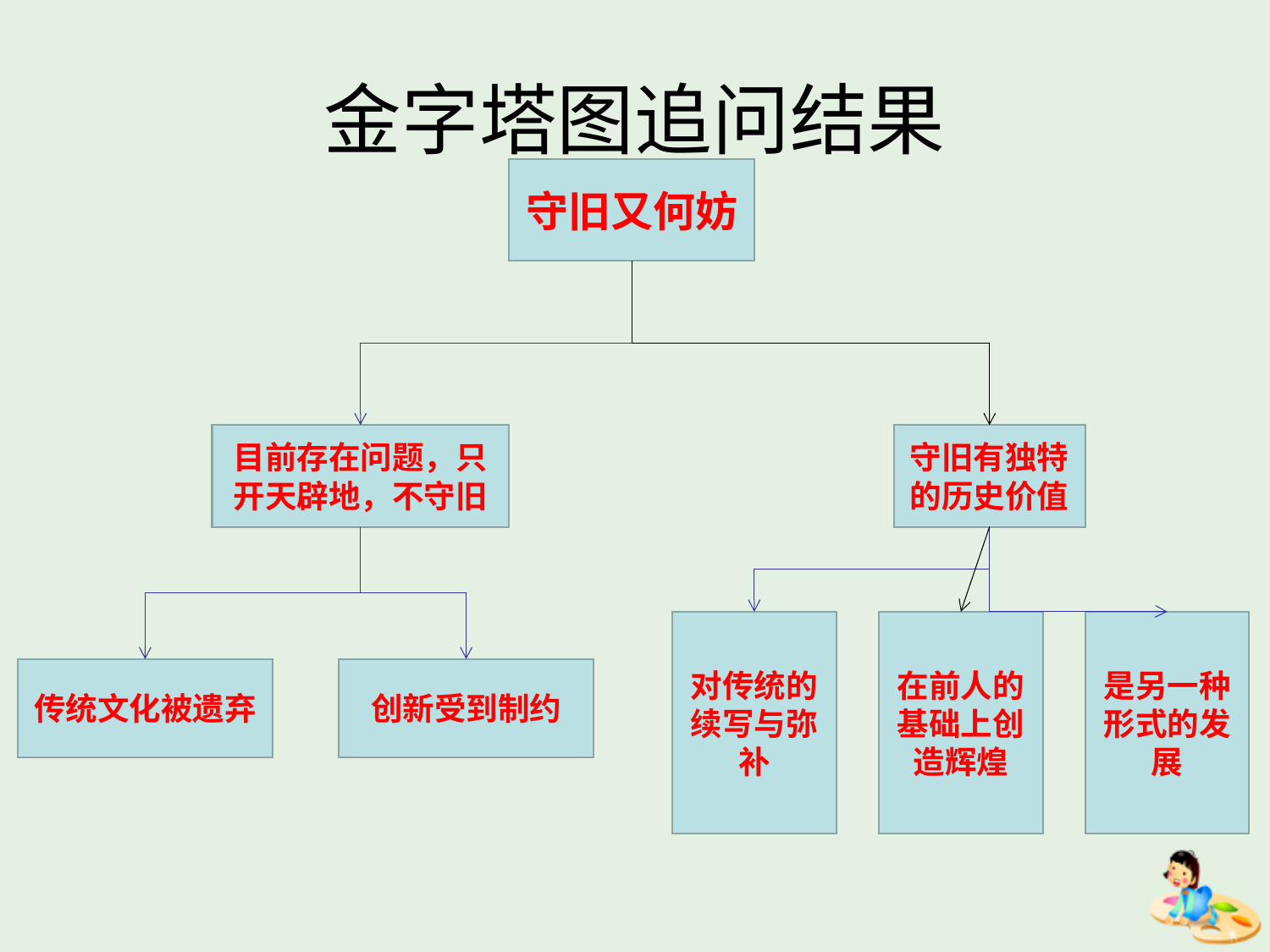

# 金字塔图追问结果
守旧又何妨
目前存在问题，只开天辟地，不守旧
守旧有独特的历史价值
对传统的续写与弥补
在前人的基础上创造辉煌
是另一种形式的发展
传统文化被遗弃
创新受到制约